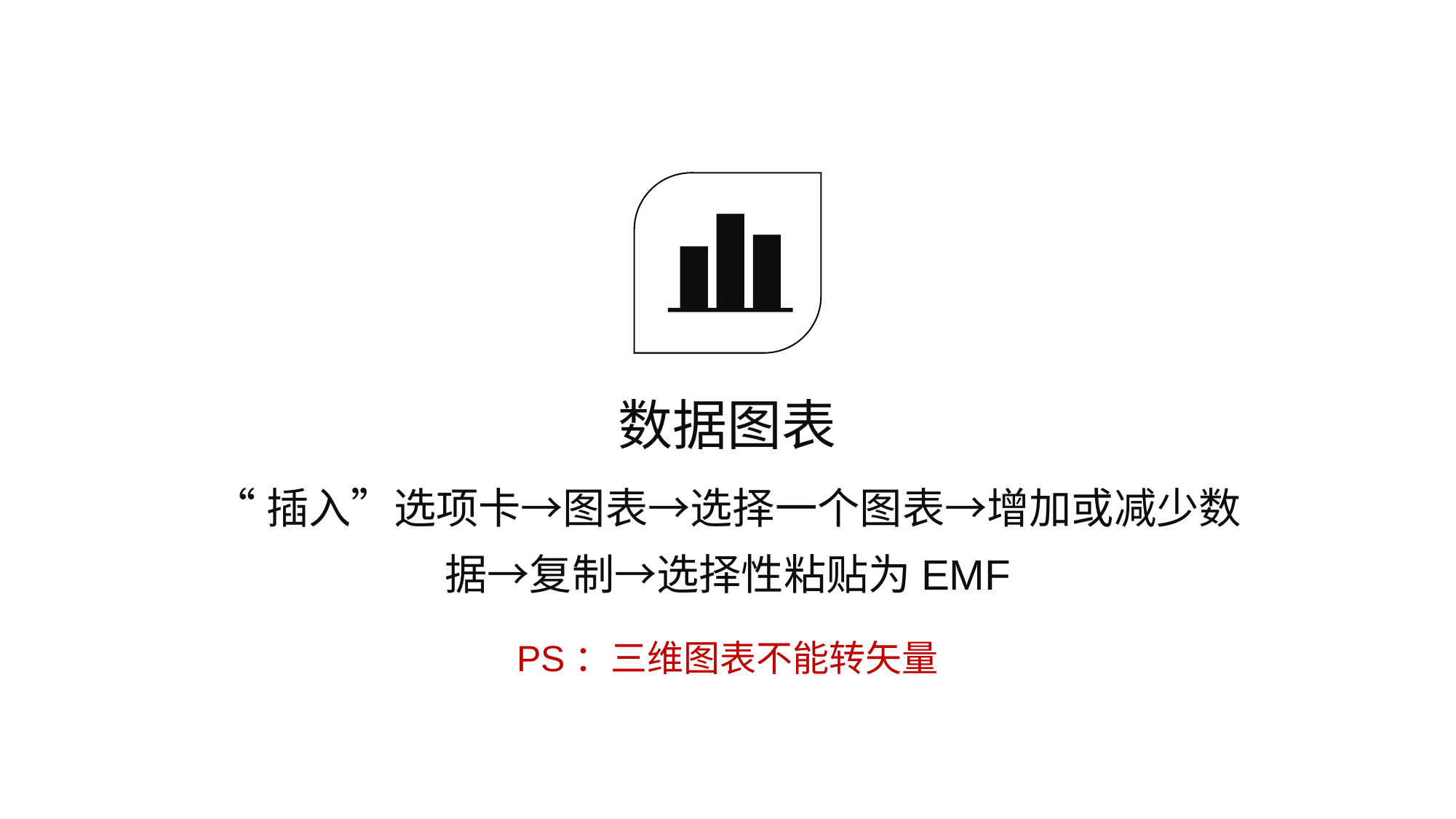

数据图表
“插入”选项卡→图表→选择一个图表→增加或减少数据→复制→选择性粘贴为EMF
PS：三维图表不能转矢量